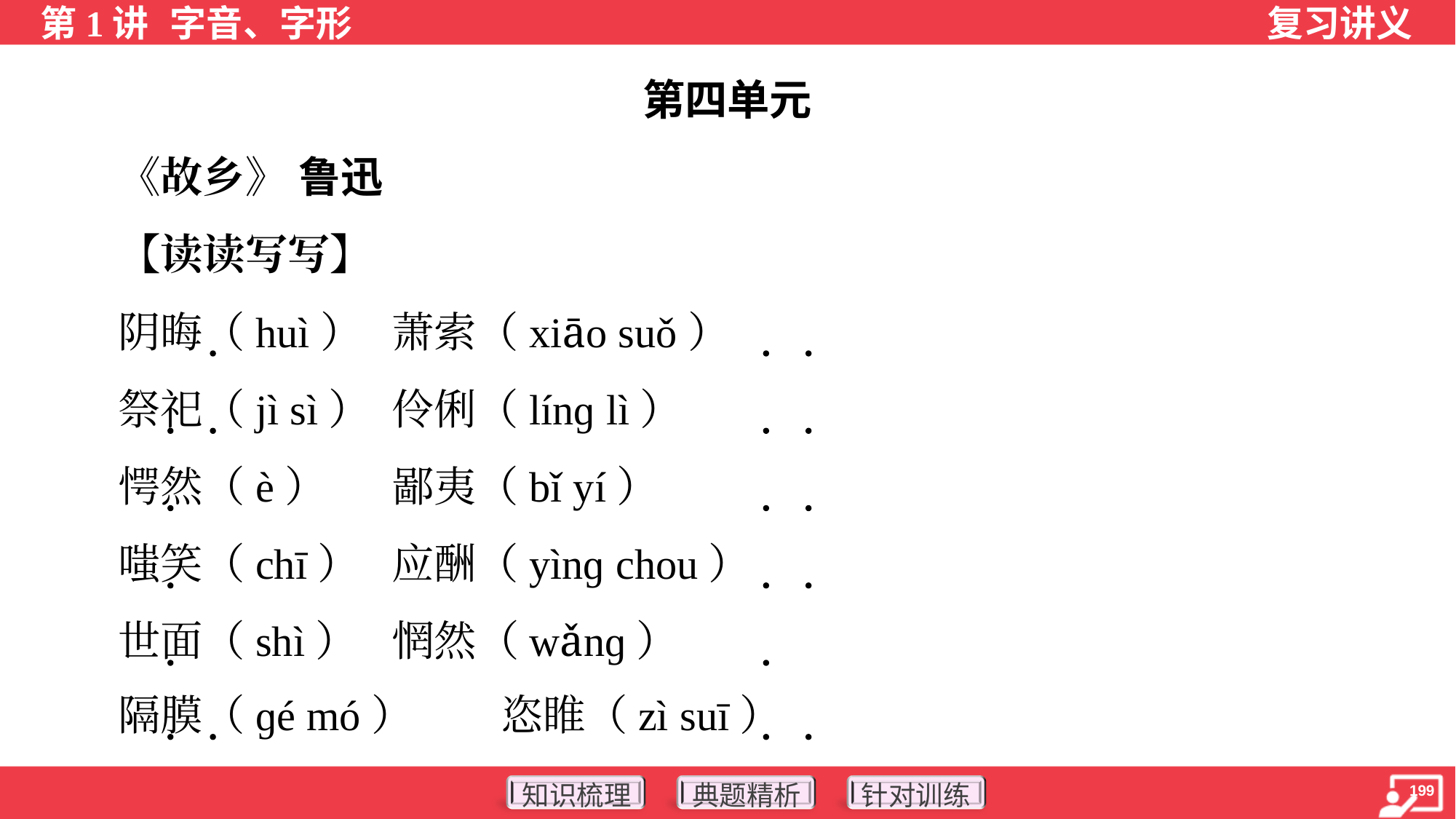

第四单元
    《故乡》 鲁迅
    【读读写写】
    阴晦（huì）	萧索（xiāo suǒ）
    祭祀（jì sì）	伶俐（línɡ lì）
    愕然（è）	鄙夷（bǐ yí）
    嗤笑（chī）	应酬（yìnɡ chou）
    世面（shì）	惘然（wǎnɡ）
    隔膜（ɡé mó）	恣睢（zì suī）